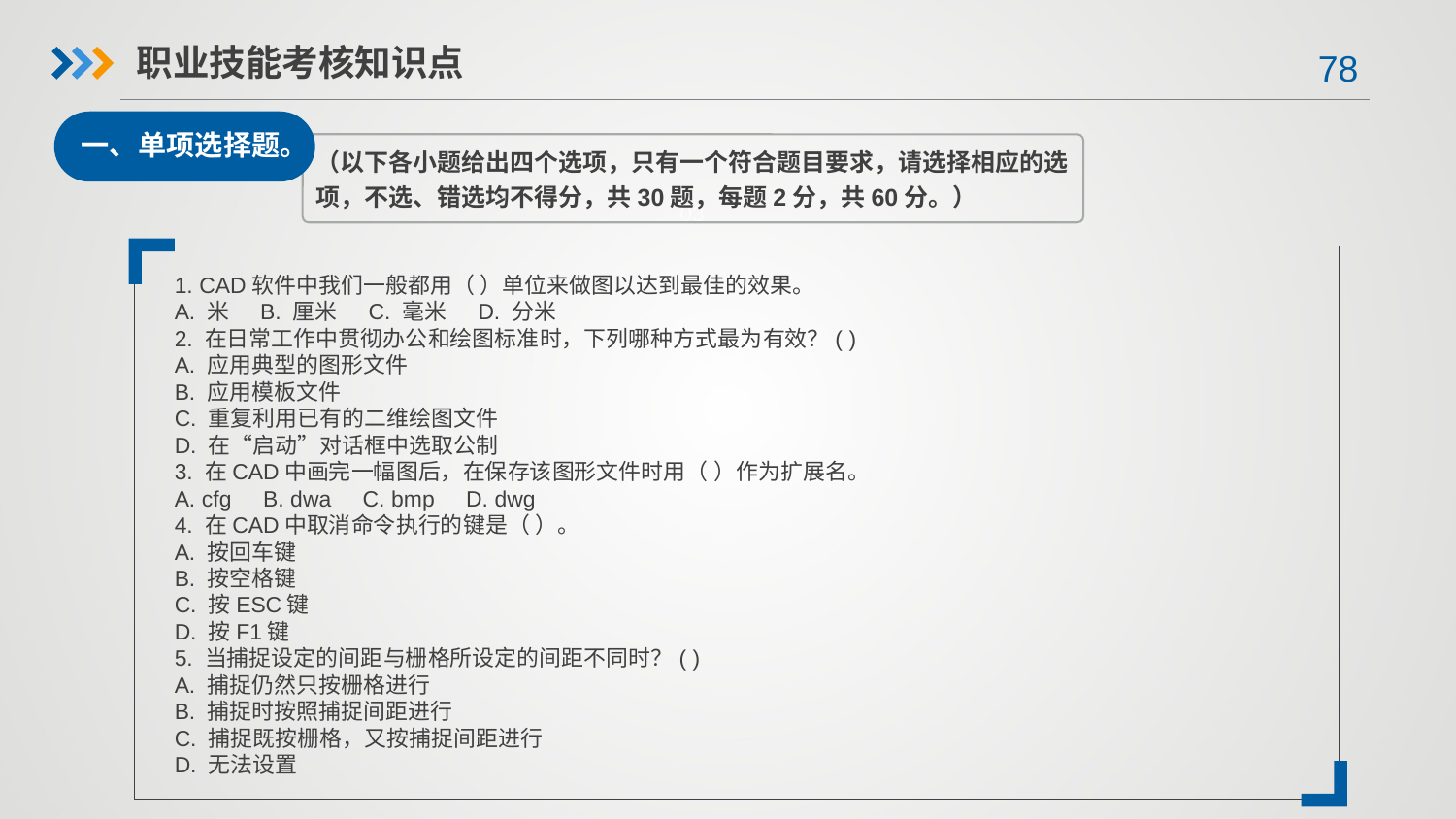

职业技能考核知识点

一、单项选择题。

（以下各小题给出四个选项，只有一个符合题目要求，请选择相应的选项，不选、错选均不得分，共30题，每题2分，共60分。）
03

1. CAD软件中我们一般都用（ ）单位来做图以达到最佳的效果。
A. 米     B. 厘米     C. 毫米     D. 分米
2. 在日常工作中贯彻办公和绘图标准时，下列哪种方式最为有效？( )
A. 应用典型的图形文件
B. 应用模板文件
C. 重复利用已有的二维绘图文件
D. 在“启动”对话框中选取公制
3. 在CAD中画完一幅图后，在保存该图形文件时用（ ）作为扩展名。
A. cfg     B. dwa     C. bmp     D. dwg
4. 在CAD中取消命令执行的键是（ ）。
A. 按回车键
B. 按空格键
C. 按ESC键
D. 按F1键
5. 当捕捉设定的间距与栅格所设定的间距不同时？( )
A. 捕捉仍然只按栅格进行
B. 捕捉时按照捕捉间距进行
C. 捕捉既按栅格，又按捕捉间距进行
D. 无法设置